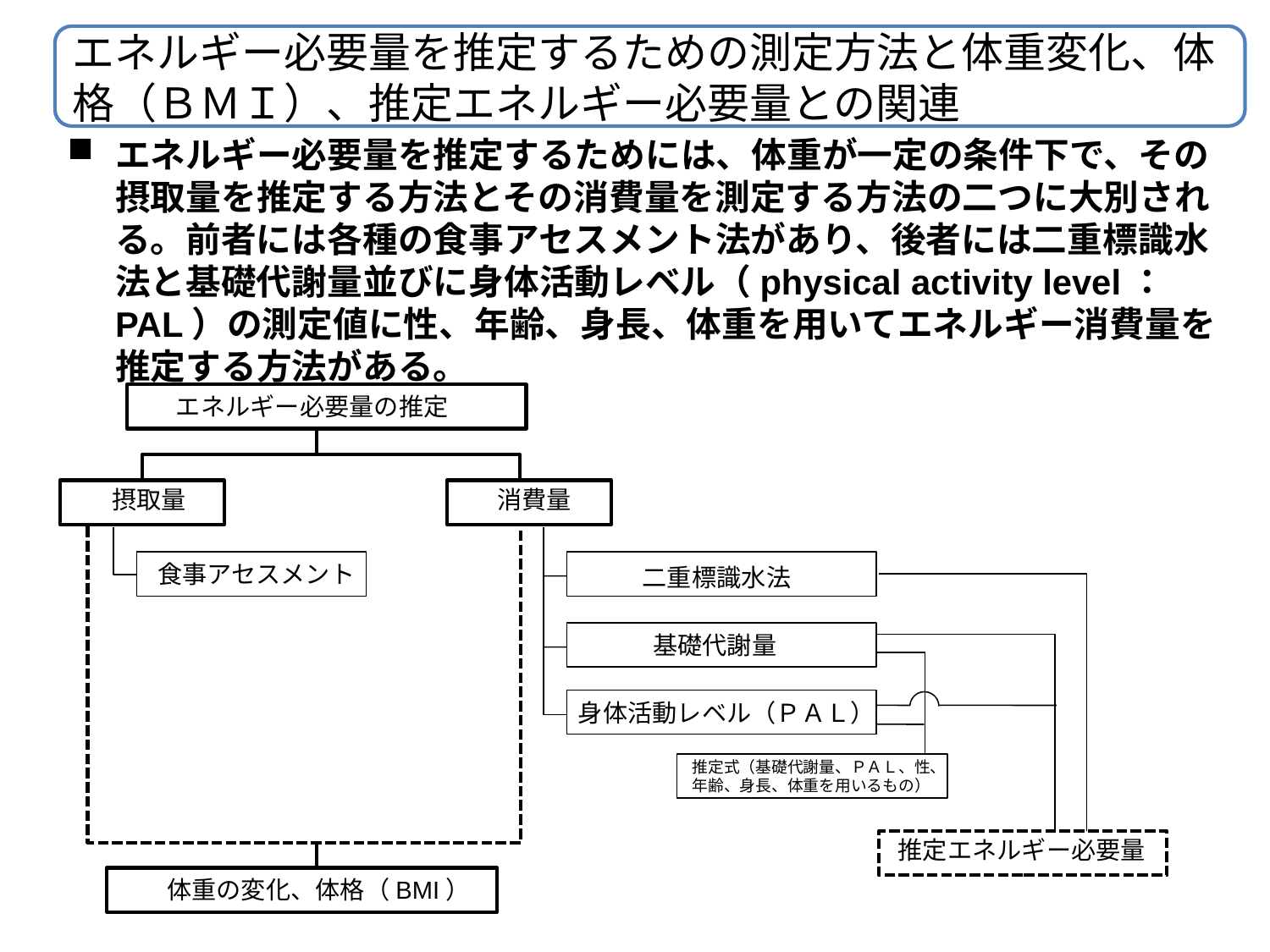

エネルギー必要量を推定するための測定方法と体重変化、体格（ＢＭＩ）、推定エネルギー必要量との関連
エネルギー必要量を推定するためには、体重が一定の条件下で、その摂取量を推定する方法とその消費量を測定する方法の二つに大別される。前者には各種の食事アセスメント法があり、後者には二重標識水法と基礎代謝量並びに身体活動レベル（physical activity level：PAL）の測定値に性、年齢、身長、体重を用いてエネルギー消費量を推定する方法がある。

エネルギー必要量の推定

摂取量
消費量

食事アセスメント
二重標識水法

基礎代謝量

身体活動レベル（ＰＡＬ）

推定式（基礎代謝量、ＰＡＬ、性、
年齢、身長、体重を用いるもの）

推定エネルギー必要量

体重の変化、体格（BMI）